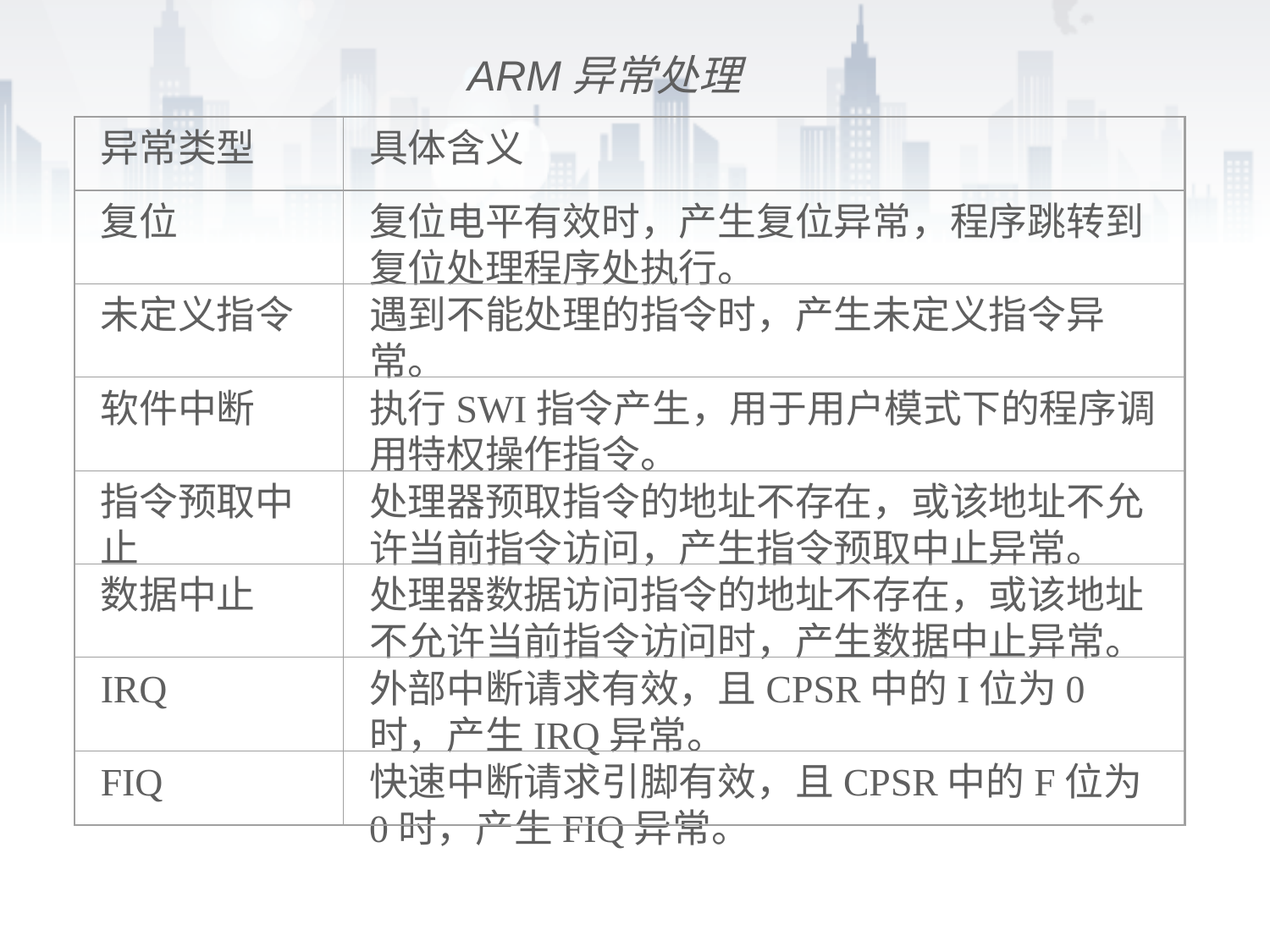

ARM异常处理

异常类型

具体含义

复位

复位电平有效时，产生复位异常，程序跳转到复位处理程序处执行。

未定义指令

遇到不能处理的指令时，产生未定义指令异常。

软件中断

执行SWI指令产生，用于用户模式下的程序调用特权操作指令。

指令预取中止

处理器预取指令的地址不存在，或该地址不允许当前指令访问，产生指令预取中止异常。

数据中止

处理器数据访问指令的地址不存在，或该地址不允许当前指令访问时，产生数据中止异常。

IRQ

外部中断请求有效，且CPSR中的I位为0时，产生IRQ异常。

FIQ

快速中断请求引脚有效，且CPSR中的F位为0时，产生FIQ异常。